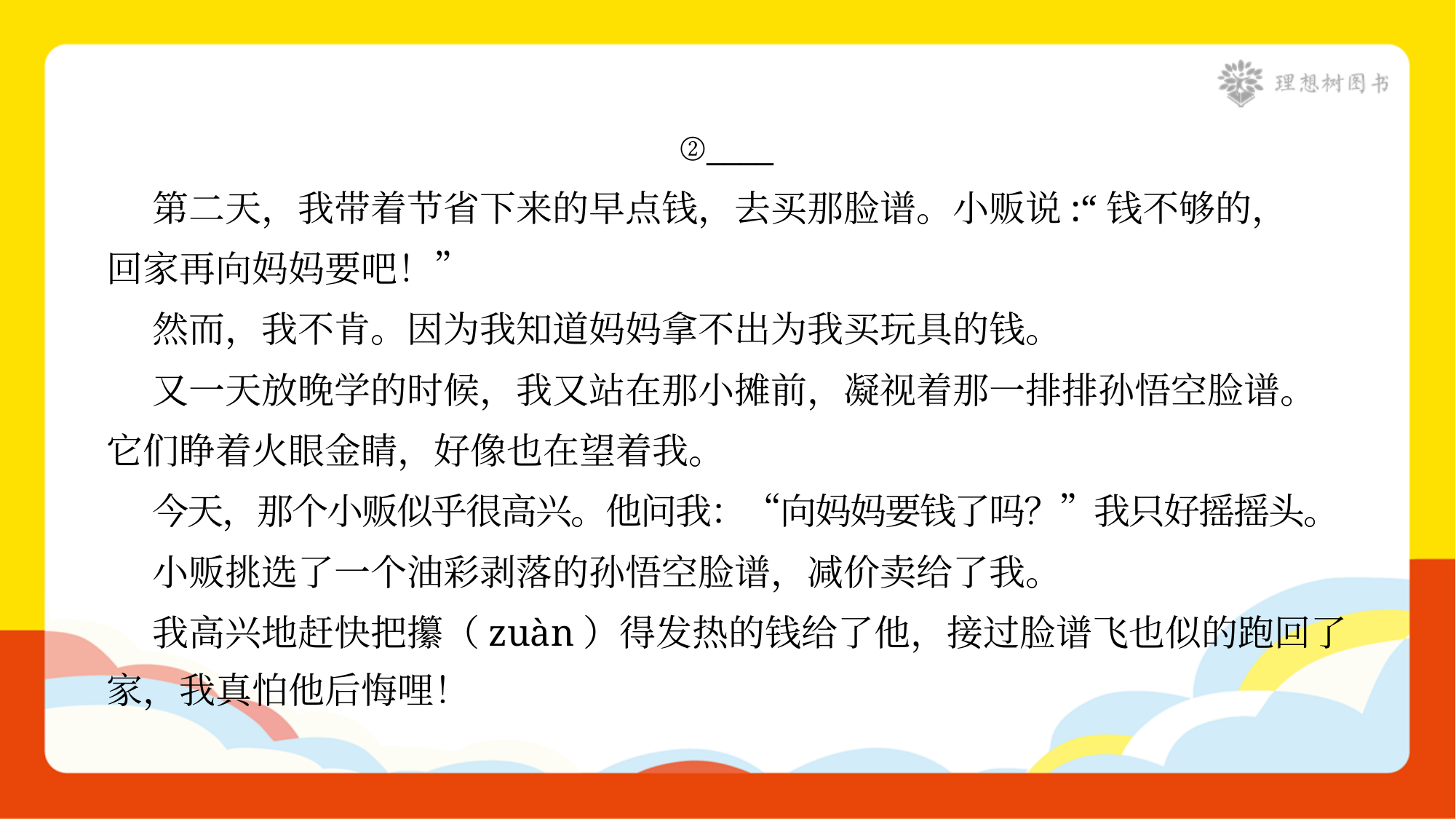

②____
    第二天，我带着节省下来的早点钱，去买那脸谱。小贩说:“钱不够的，
回家再向妈妈要吧！”
    然而，我不肯。因为我知道妈妈拿不出为我买玩具的钱。
    又一天放晚学的时候，我又站在那小摊前，凝视着那一排排孙悟空脸谱。
它们睁着火眼金睛，好像也在望着我。
    今天，那个小贩似乎很高兴。他问我：“向妈妈要钱了吗？”我只好摇摇头。
    小贩挑选了一个油彩剥落的孙悟空脸谱，减价卖给了我。
    我高兴地赶快把攥（zuàn）得发热的钱给了他，接过脸谱飞也似的跑回了
家，我真怕他后悔哩！